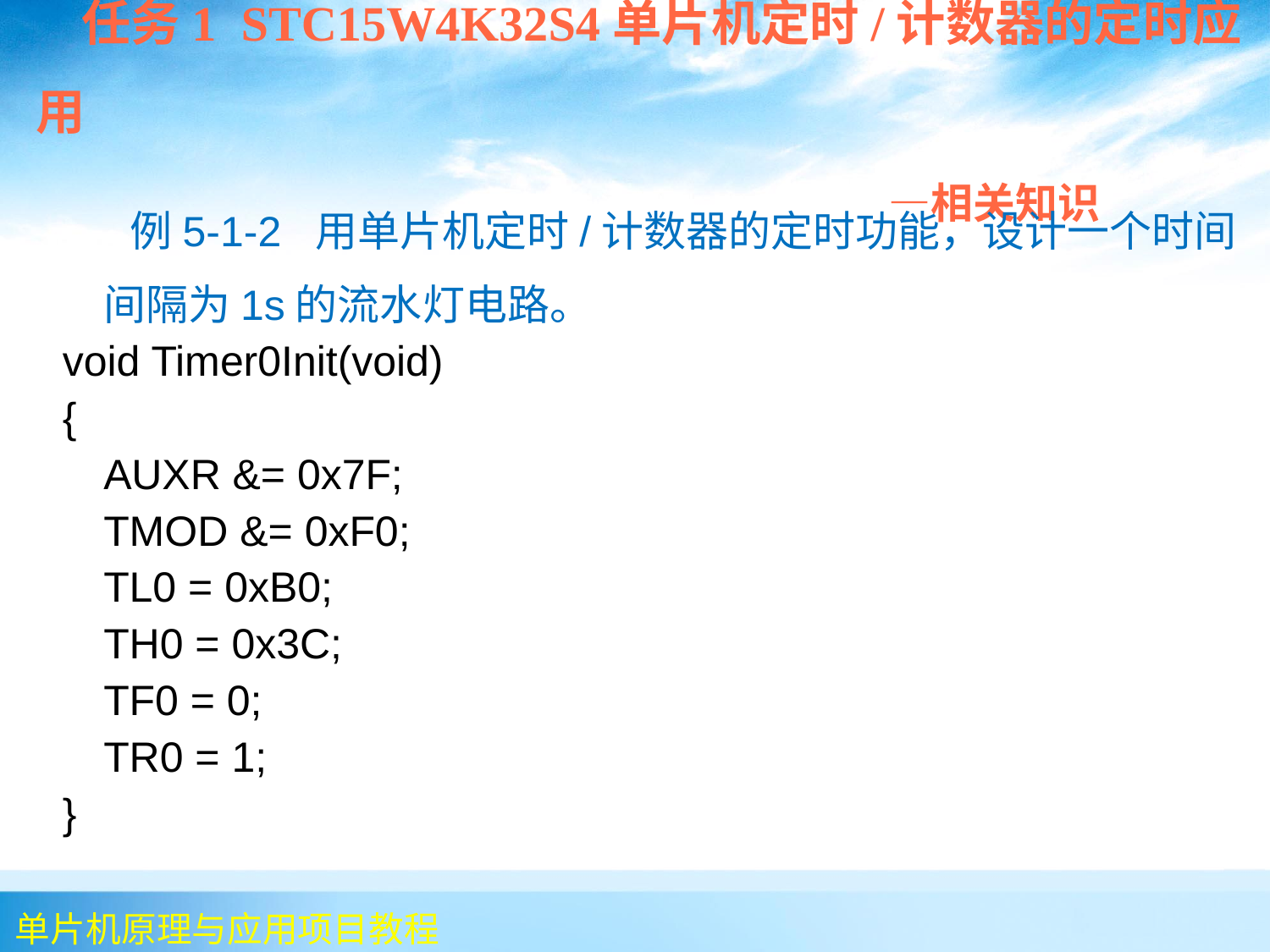

任务1  STC15W4K32S4单片机定时/计数器的定时应用
                                                                            —相关知识
      例5-1-2  用单片机定时/计数器的定时功能，设计一个时间间隔为1s的流水灯电路。
void Timer0Init(void)
{
	AUXR &= 0x7F;
	TMOD &= 0xF0;
	TL0 = 0xB0;
	TH0 = 0x3C;
	TF0 = 0;
	TR0 = 1;
}